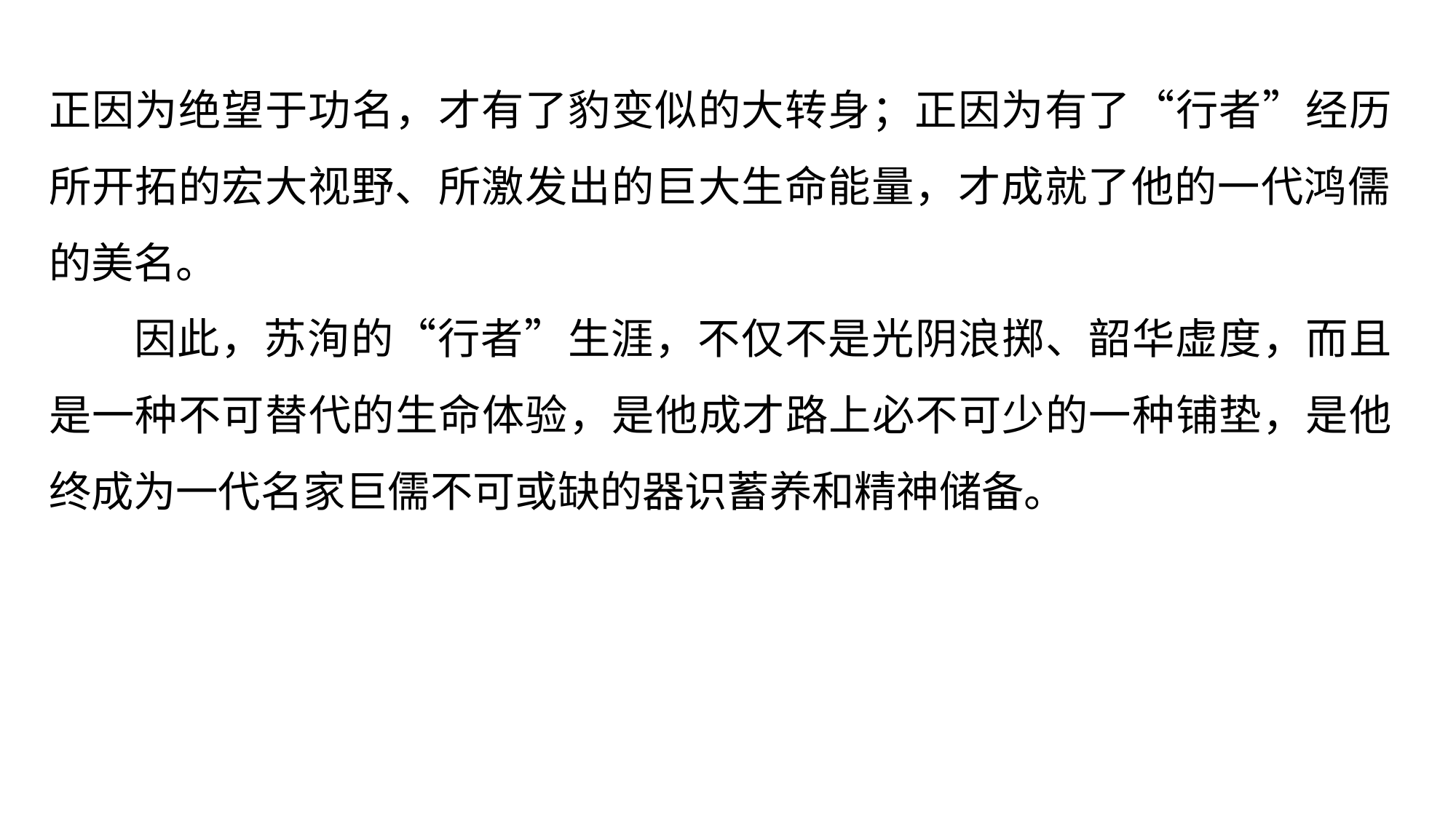

正因为绝望于功名，才有了豹变似的大转身；正因为有了“行者”经历所开拓的宏大视野、所激发出的巨大生命能量，才成就了他的一代鸿儒的美名。
因此，苏洵的“行者”生涯，不仅不是光阴浪掷、韶华虚度，而且是一种不可替代的生命体验，是他成才路上必不可少的一种铺垫，是他终成为一代名家巨儒不可或缺的器识蓄养和精神储备。